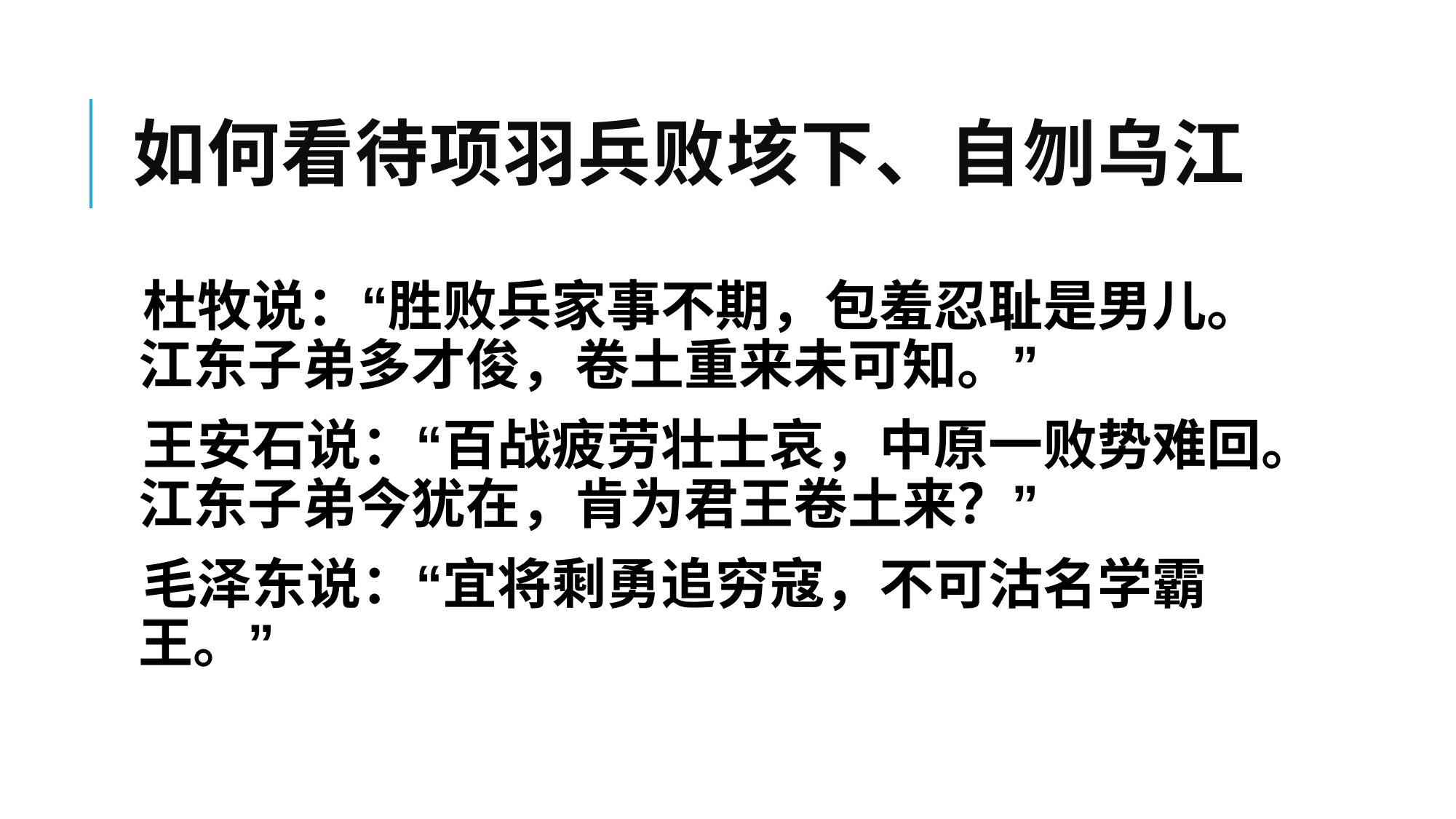

# 如何看待项羽兵败垓下、自刎乌江
杜牧说：“胜败兵家事不期，包羞忍耻是男儿。江东子弟多才俊，卷土重来未可知。”
王安石说：“百战疲劳壮士哀，中原一败势难回。江东子弟今犹在，肯为君王卷土来？”
毛泽东说：“宜将剩勇追穷寇，不可沽名学霸王。”